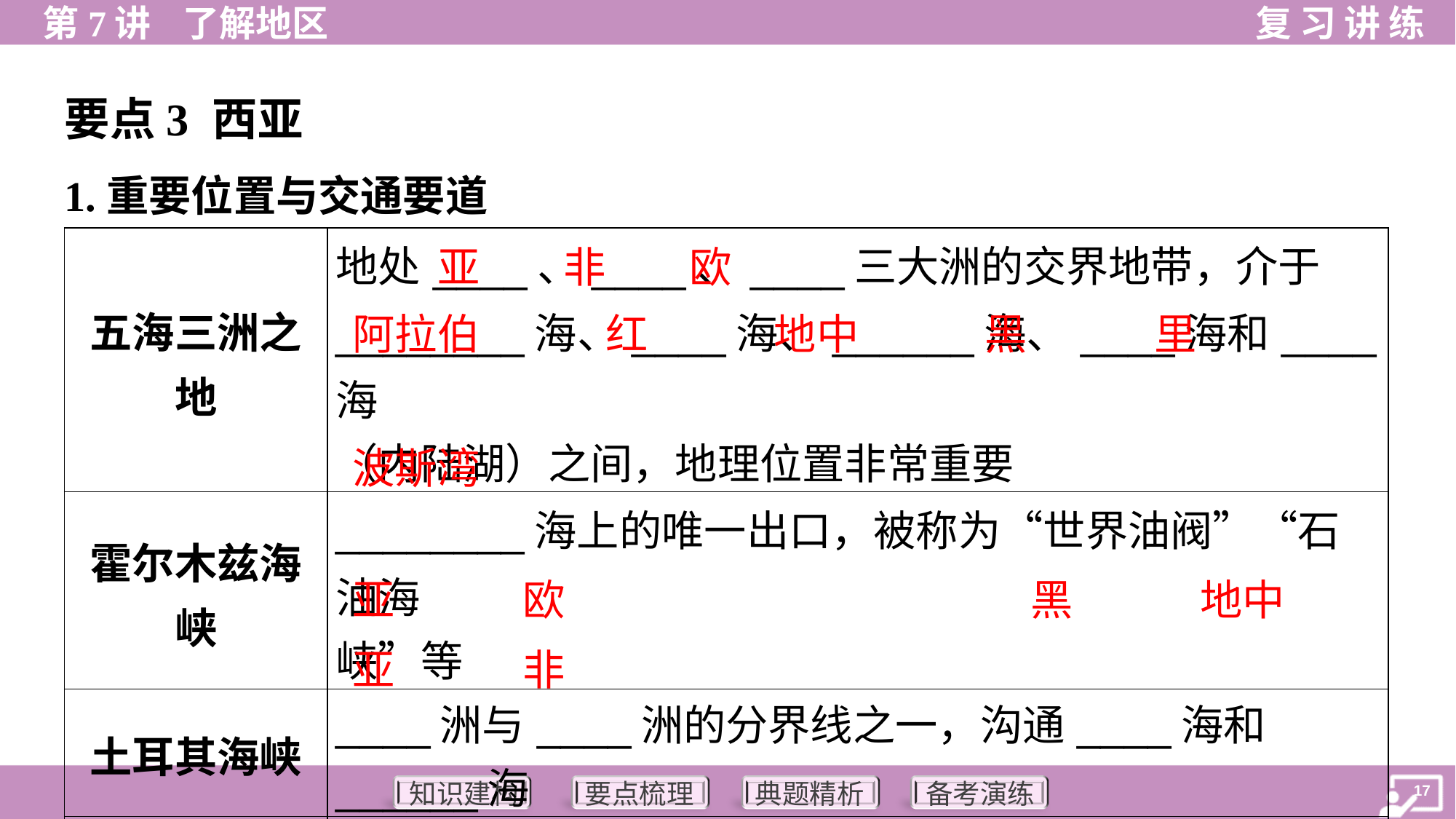

要点3 西亚
1.重要位置与交通要道
| 五海三洲之 地 | 地处\_\_\_\_、\_\_\_\_、\_\_\_\_三大洲的交界地带，介于 \_\_\_\_\_\_\_\_海、\_\_\_\_海、\_\_\_\_\_\_海、\_\_\_\_海和\_\_\_\_海 （内陆湖）之间，地理位置非常重要 |
| --- | --- |
| 霍尔木兹海 峡 | \_\_\_\_\_\_\_\_海上的唯一出口，被称为“世界油阀”“石油海 峡”等 |
| 土耳其海峡 | \_\_\_\_洲与\_\_\_\_洲的分界线之一，沟通\_\_\_\_海和\_\_\_\_\_\_海 |
| 苏伊士运河 | \_\_\_\_洲与\_\_\_\_洲的分界线，是沟通地中海和红海、大西 洋和印度洋的交通要道 |
亚
非
欧
阿拉伯
红
地中
黑
里
波斯湾
亚
欧
黑
地中
亚
非